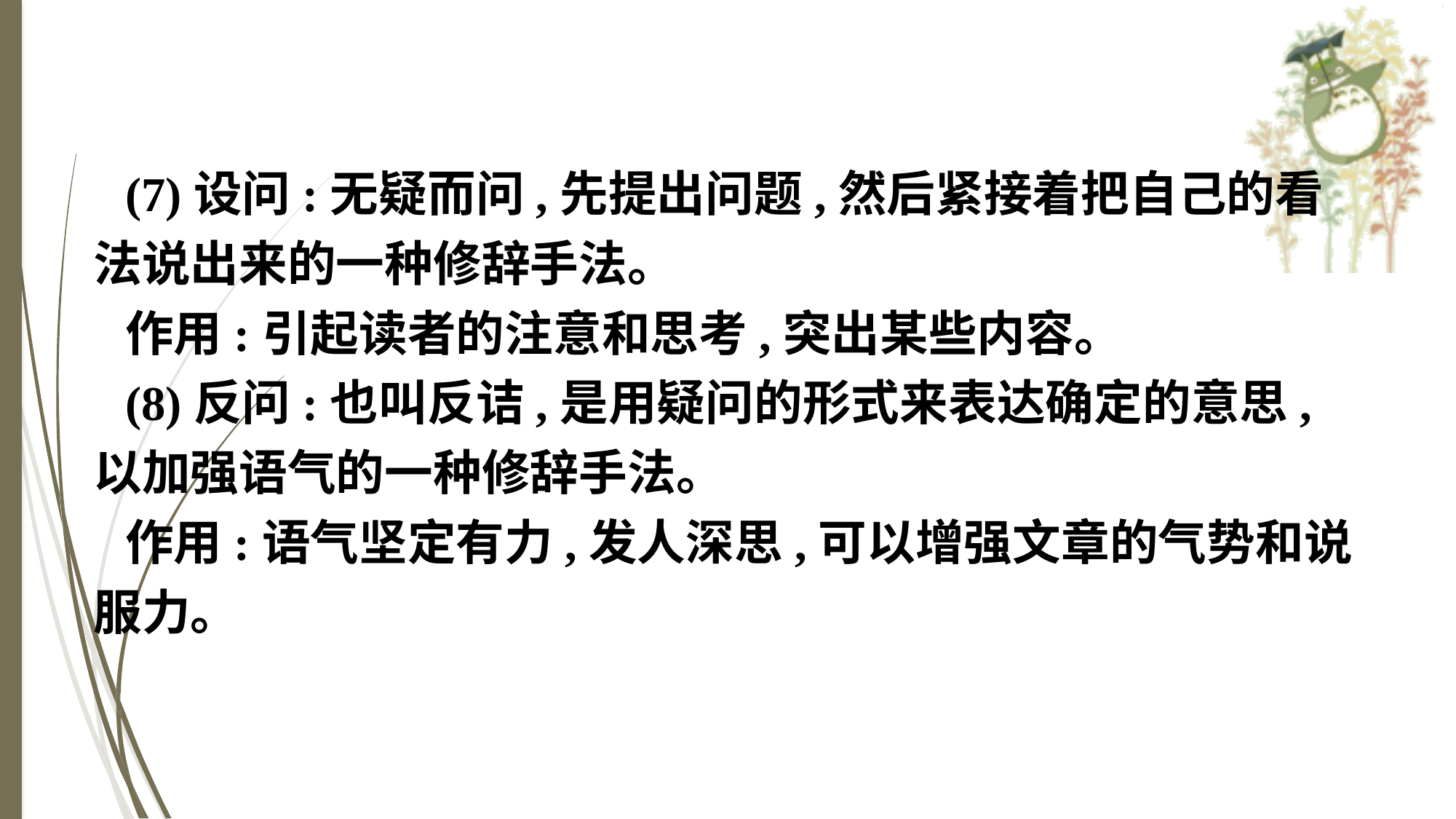

(7)设问:无疑而问,先提出问题,然后紧接着把自己的看法说出来的一种修辞手法。
作用:引起读者的注意和思考,突出某些内容。
(8)反问:也叫反诘,是用疑问的形式来表达确定的意思,以加强语气的一种修辞手法。
作用:语气坚定有力,发人深思,可以增强文章的气势和说服力。